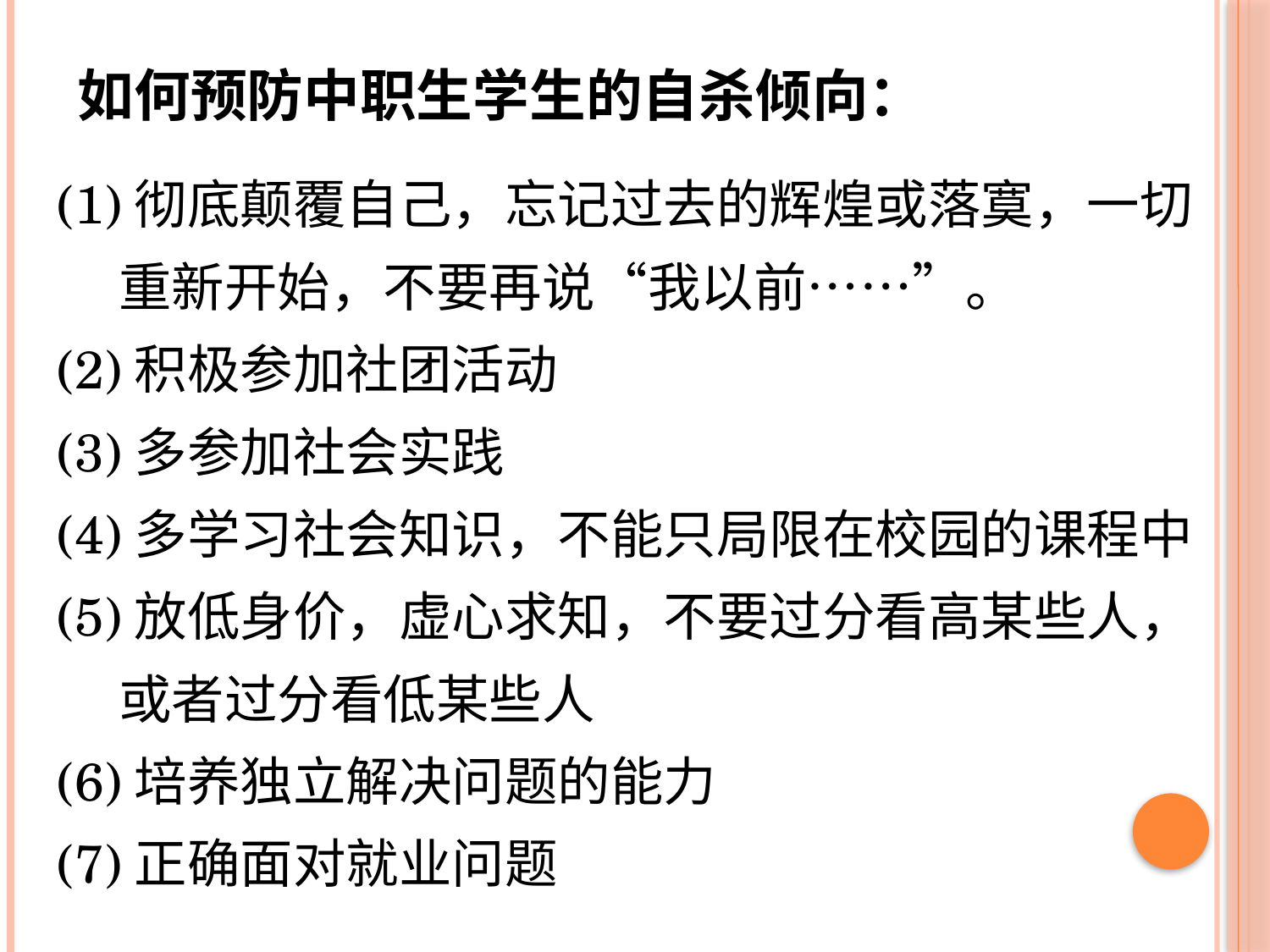

如何预防中职生学生的自杀倾向：
(1)彻底颠覆自己，忘记过去的辉煌或落寞，一切重新开始，不要再说“我以前……”。
(2)积极参加社团活动
(3)多参加社会实践
(4)多学习社会知识，不能只局限在校园的课程中
(5)放低身价，虚心求知，不要过分看高某些人，或者过分看低某些人
(6)培养独立解决问题的能力
(7)正确面对就业问题